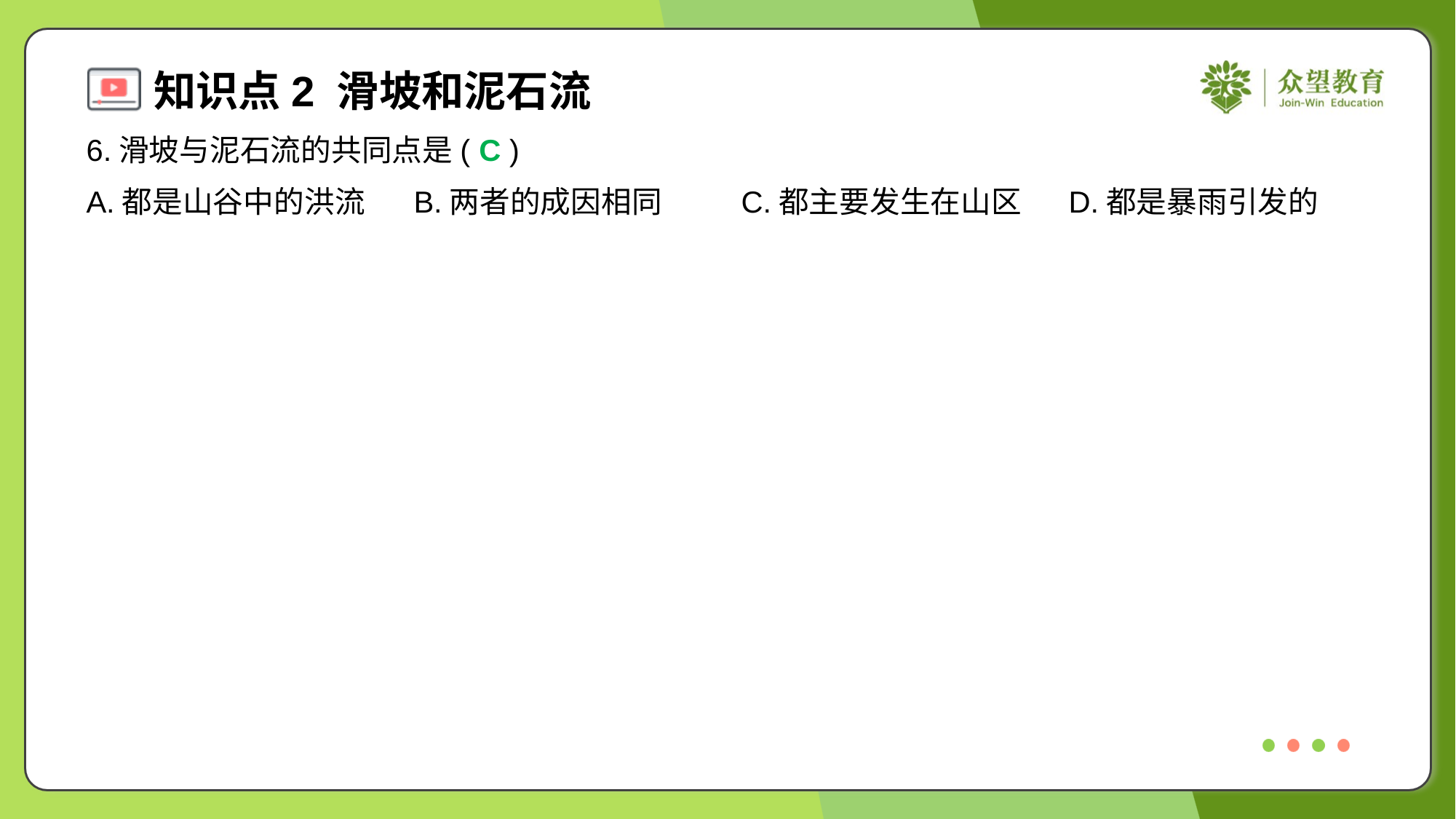

6.滑坡与泥石流的共同点是(     )
C
A.都是山谷中的洪流	B.两者的成因相同	C.都主要发生在山区	D.都是暴雨引发的